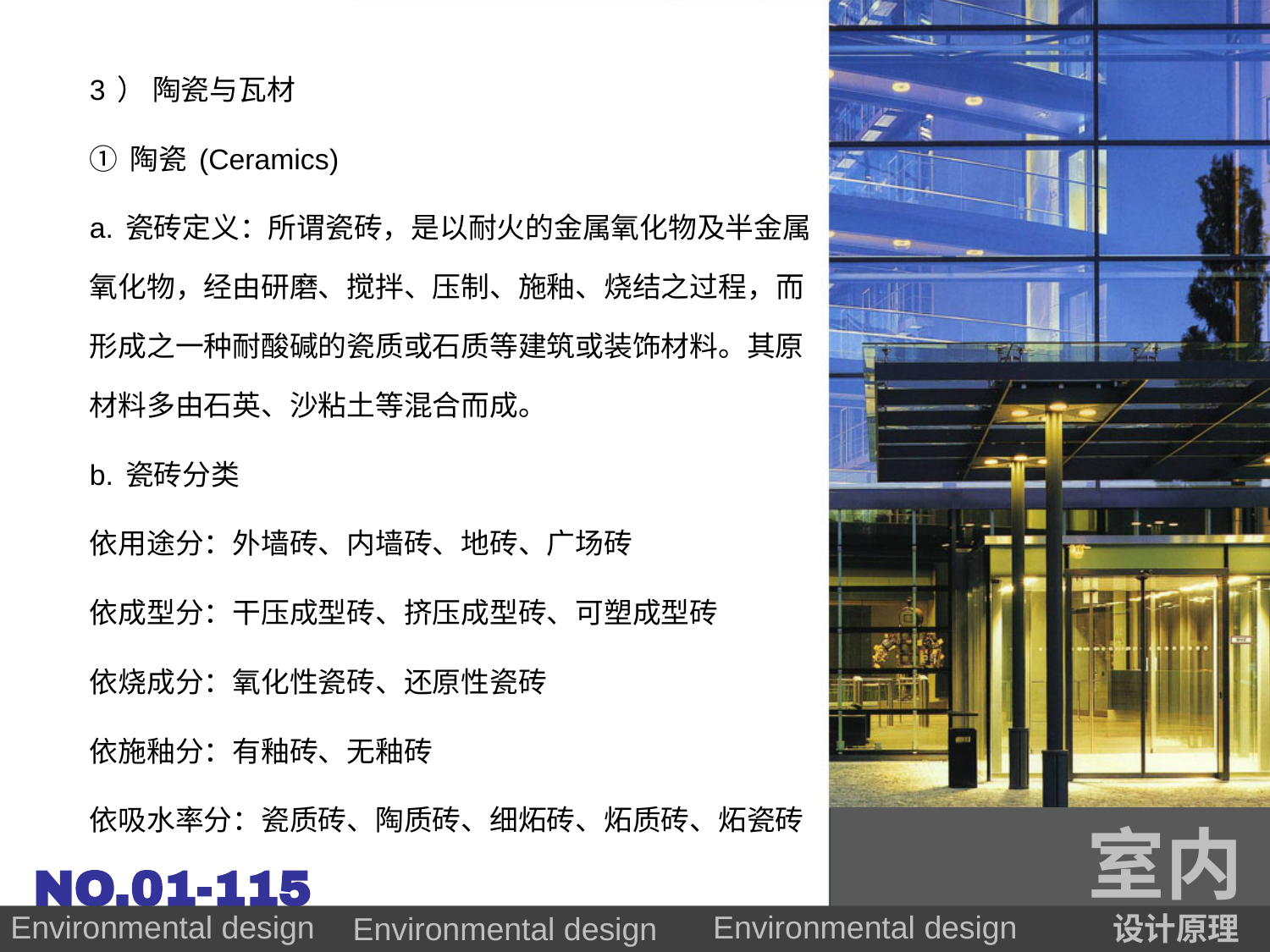

3） 陶瓷与瓦材
①陶瓷(Ceramics)
a.瓷砖定义：所谓瓷砖，是以耐火的金属氧化物及半金属氧化物，经由研磨、搅拌、压制、施釉、烧结之过程，而形成之一种耐酸碱的瓷质或石质等建筑或装饰材料。其原材料多由石英、沙粘土等混合而成。
b.瓷砖分类
依用途分：外墙砖、内墙砖、地砖、广场砖
依成型分：干压成型砖、挤压成型砖、可塑成型砖
依烧成分：氧化性瓷砖、还原性瓷砖
依施釉分：有釉砖、无釉砖
依吸水率分：瓷质砖、陶质砖、细炻砖、炻质砖、炻瓷砖
②瓦
a.常见的瓦
b.琉璃瓦

室内

NO.01-115
设计原理
Environmental design
Environmental design
Environmental design